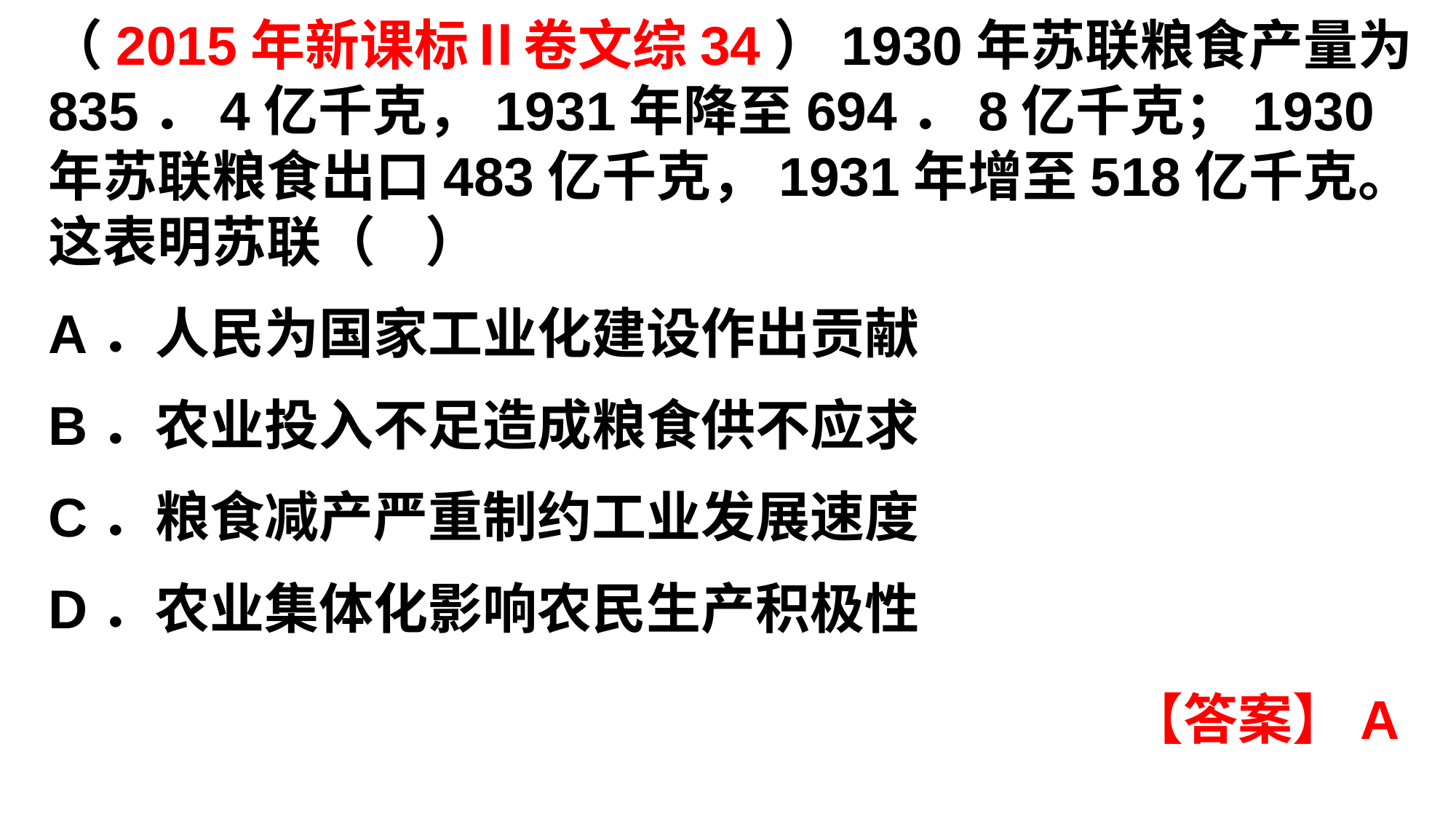

（2015年新课标Ⅱ卷文综34）1930年苏联粮食产量为835．4亿千克，1931年降至694．8亿千克；1930年苏联粮食出口483亿千克，1931年增至518亿千克。这表明苏联（    ）A．人民为国家工业化建设作出贡献
B．农业投入不足造成粮食供不应求C．粮食减产严重制约工业发展速度
D．农业集体化影响农民生产积极性
【答案】A